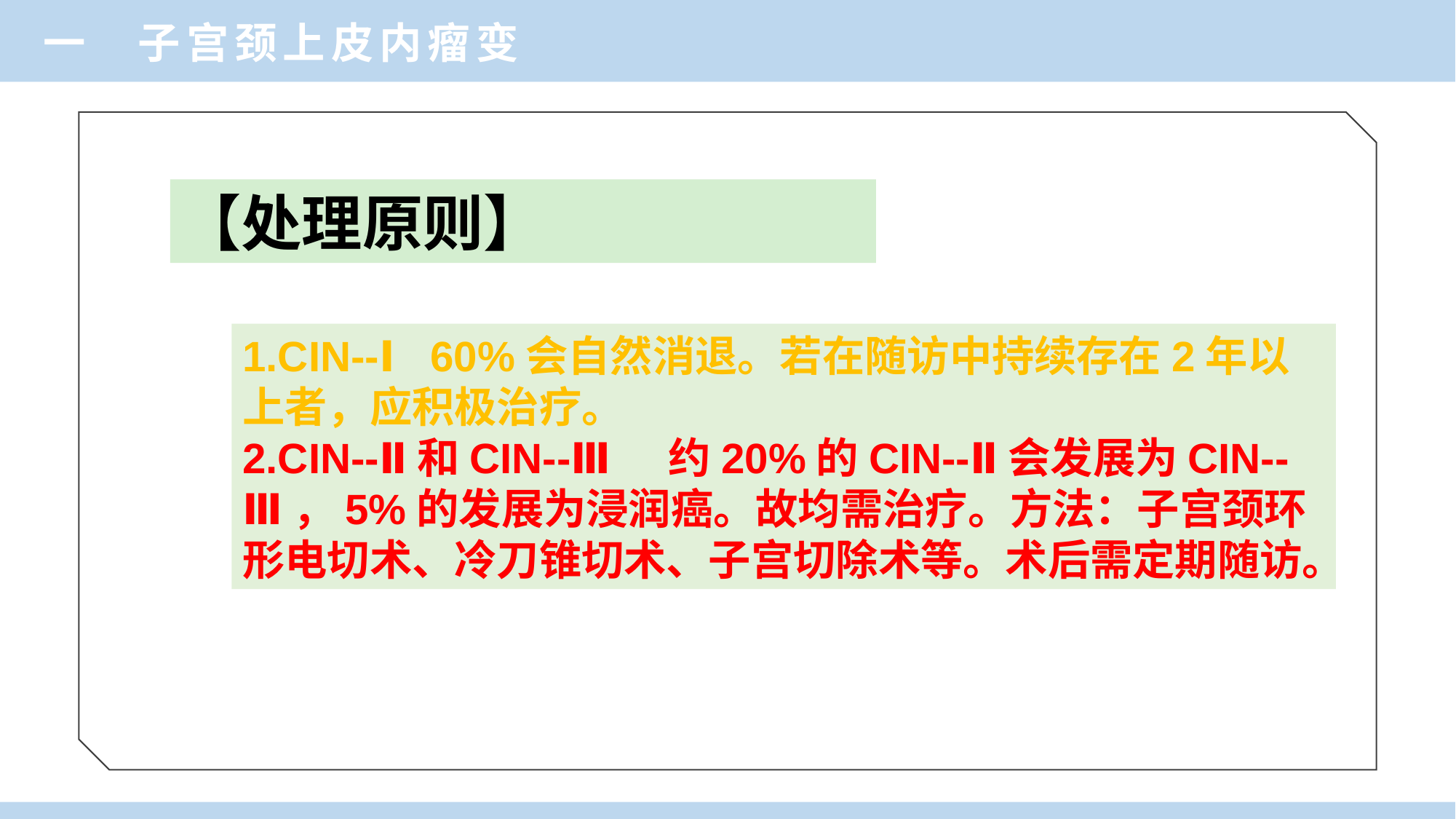

一   子宫颈上皮内瘤变

【处理原则】
1.CIN--Ⅰ   60%会自然消退。若在随访中持续存在2年以上者，应积极治疗。
2.CIN--Ⅱ和CIN--Ⅲ    约20%的CIN--Ⅱ会发展为CIN--Ⅲ，5%的发展为浸润癌。故均需治疗。方法：子宫颈环形电切术、冷刀锥切术、子宫切除术等。术后需定期随访。